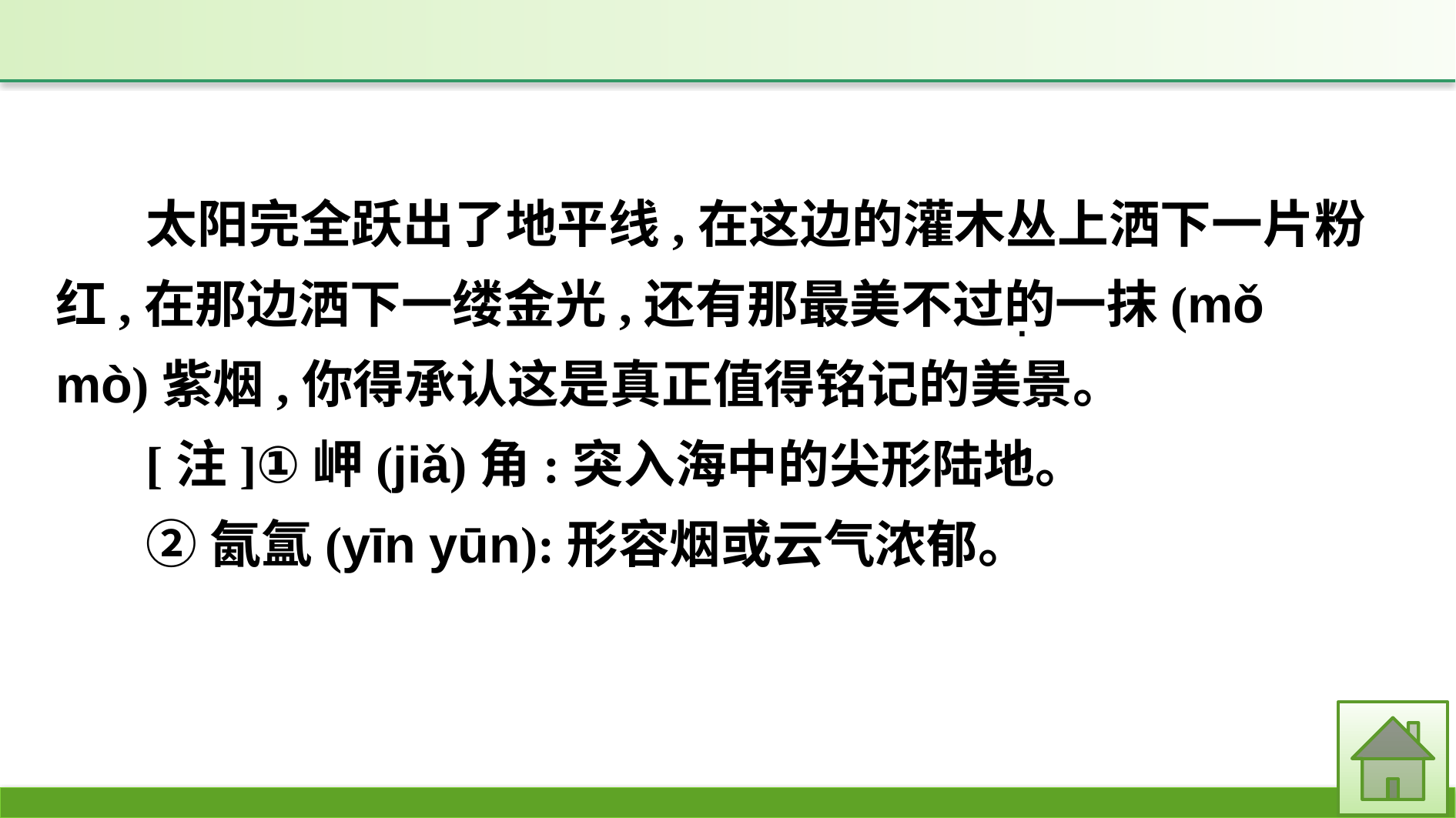

太阳完全跃出了地平线,在这边的灌木丛上洒下一片粉红,在那边洒下一缕金光,还有那最美不过的一抹(mǒ　mò)紫烟,你得承认这是真正值得铭记的美景。
[注]①岬(jiǎ)角:突入海中的尖形陆地。
②氤氲(yīn yūn):形容烟或云气浓郁。
·